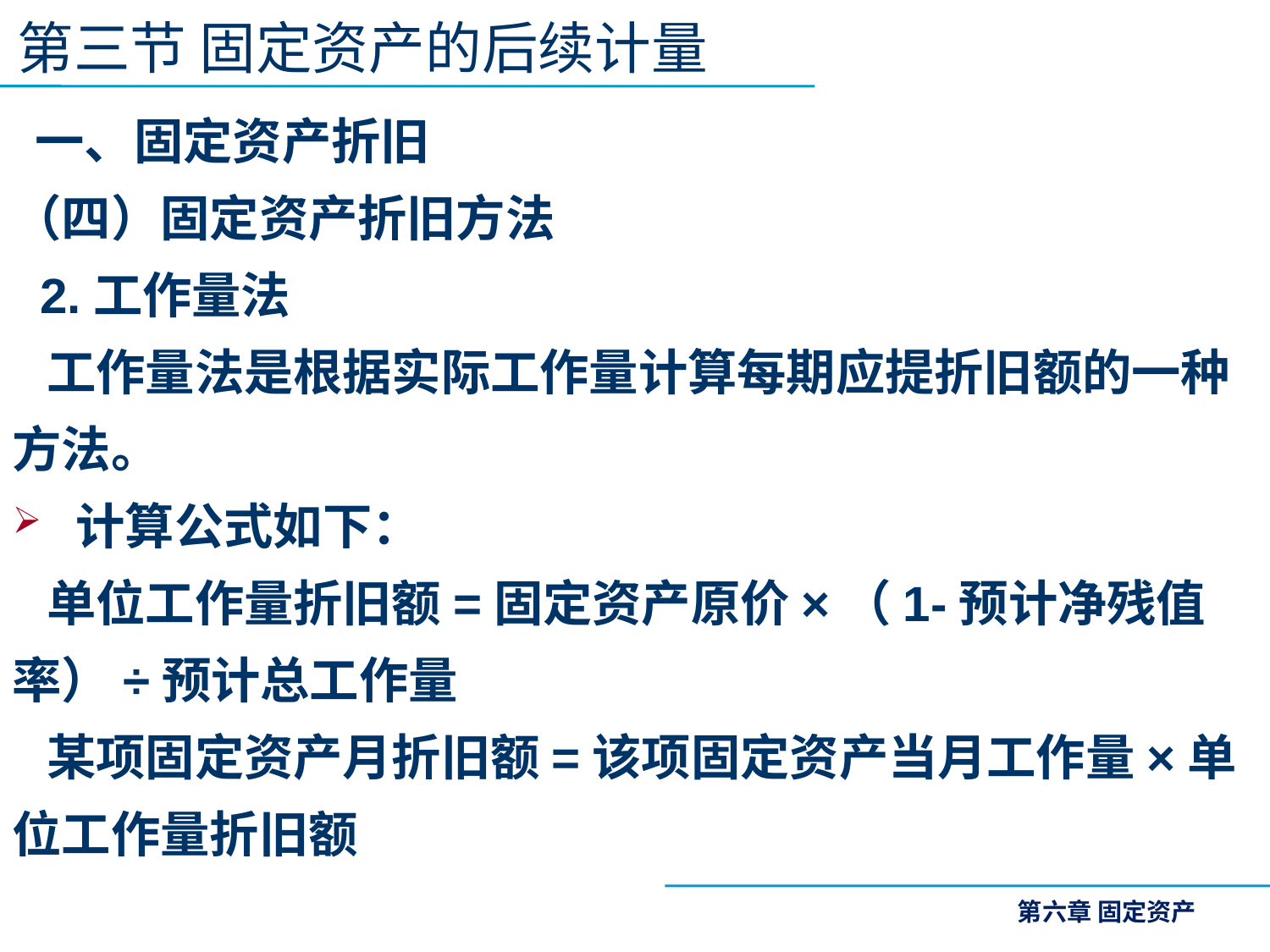

第三节 固定资产的后续计量
 一、固定资产折旧
（四）固定资产折旧方法
  2.工作量法
  工作量法是根据实际工作量计算每期应提折旧额的一种方法。
计算公式如下：
  单位工作量折旧额=固定资产原价×（1-预计净残值率）÷预计总工作量
  某项固定资产月折旧额=该项固定资产当月工作量×单位工作量折旧额